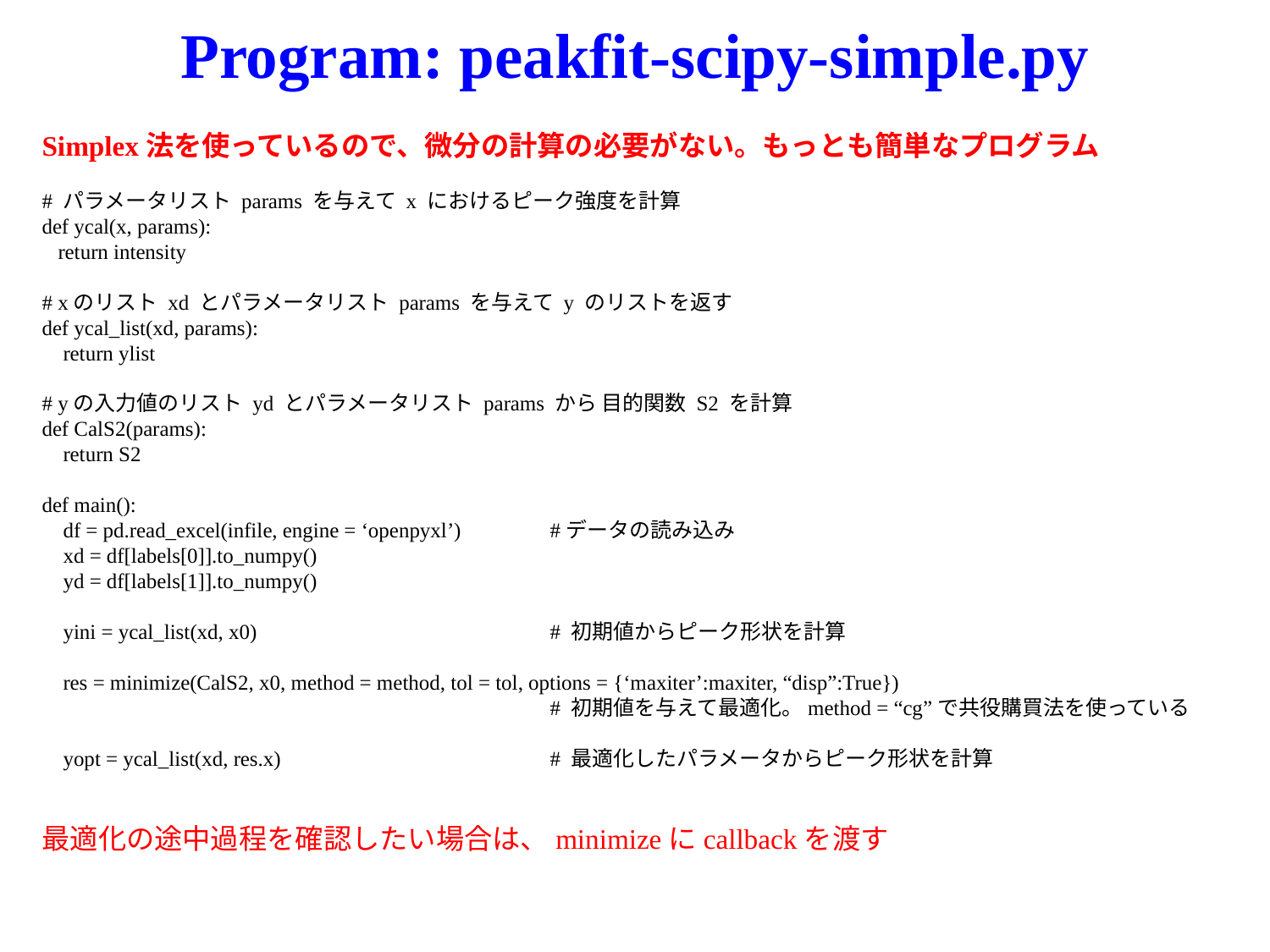

# Program: peakfit-scipy-simple.py
Simplex法を使っているので、微分の計算の必要がない。もっとも簡単なプログラム

# パラメータリスト params を与えて x におけるピーク強度を計算
def ycal(x, params):
   return intensity

# xのリスト xd とパラメータリスト params を与えて y のリストを返す
def ycal_list(xd, params):
    return ylist

# yの入力値のリスト yd とパラメータリスト params から 目的関数 S2 を計算
def CalS2(params):
    return S2

def main():
    df = pd.read_excel(infile, engine = ‘openpyxl’)	#データの読み込み
    xd = df[labels[0]].to_numpy()
    yd = df[labels[1]].to_numpy()

    yini = ycal_list(xd, x0)			# 初期値からピーク形状を計算

    res = minimize(CalS2, x0, method = method, tol = tol, options = {‘maxiter’:maxiter, “disp”:True})
				# 初期値を与えて最適化。method = “cg”で共役購買法を使っている

    yopt = ycal_list(xd, res.x)			# 最適化したパラメータからピーク形状を計算

最適化の途中過程を確認したい場合は、minimizeにcallbackを渡す